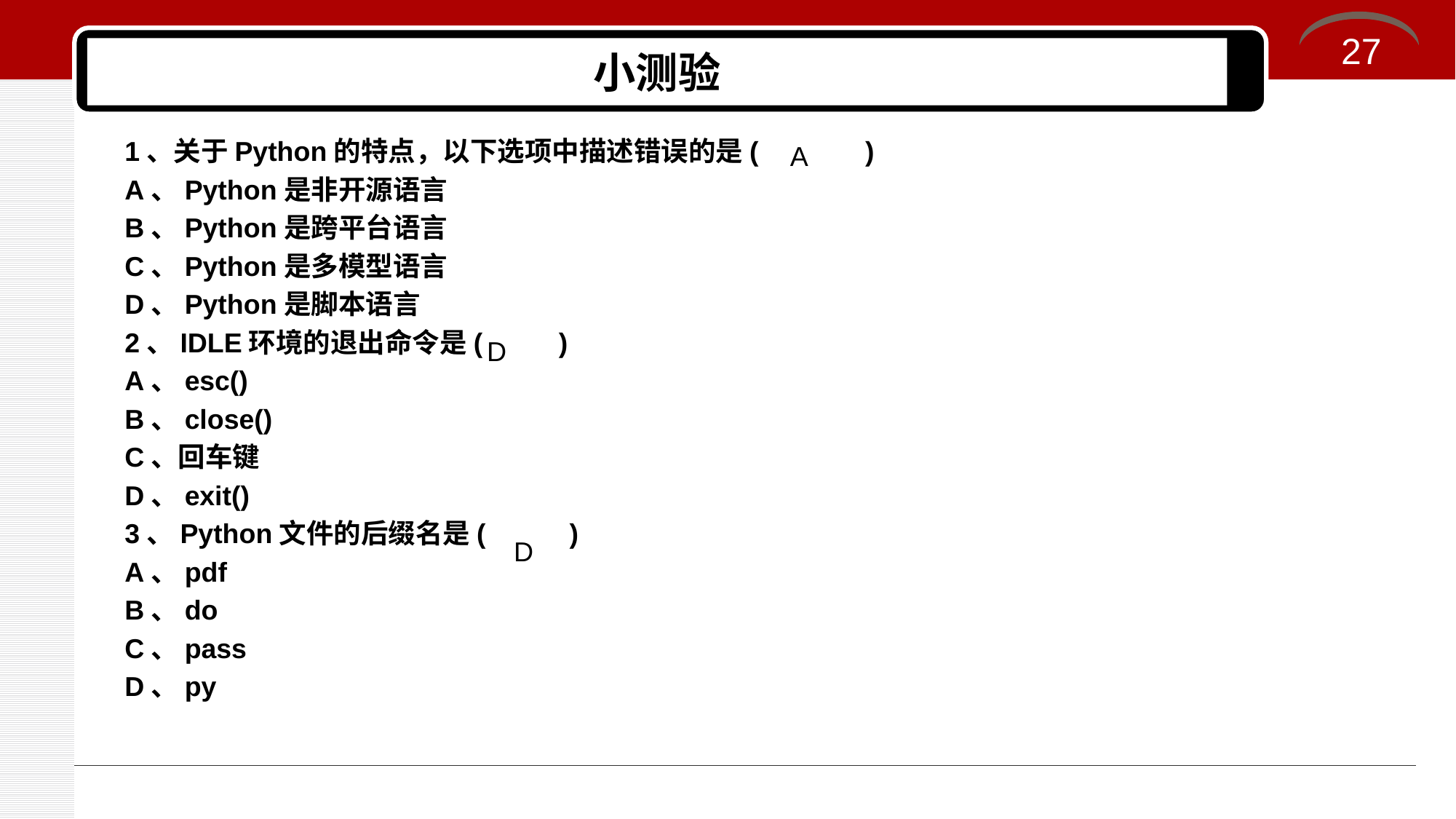

27
# 小测验
1、关于Python的特点，以下选项中描述错误的是(              )
A、Python是非开源语言
B、Python是跨平台语言
C、Python是多模型语言
D、Python是脚本语言
2、IDLE环境的退出命令是(          )
A、esc()
B、close()
C、回车键
D、exit()
3、Python文件的后缀名是(           )
A、pdf
B、do
C、pass
D、py

A
D
D